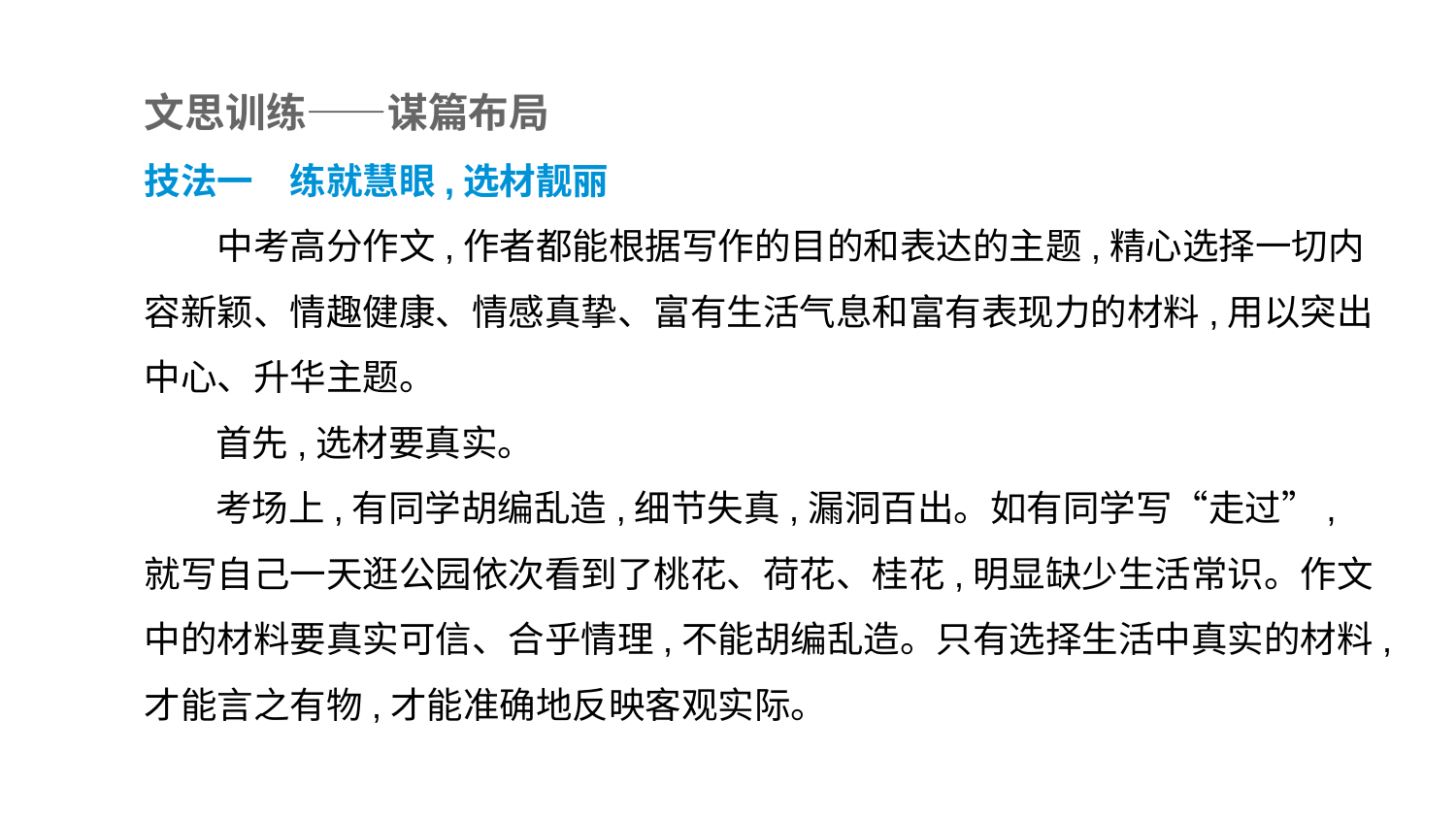

文思训练——谋篇布局
技法一　练就慧眼,选材靓丽
　　中考高分作文,作者都能根据写作的目的和表达的主题,精心选择一切内容新颖、情趣健康、情感真挚、富有生活气息和富有表现力的材料,用以突出中心、升华主题。
首先,选材要真实。
考场上,有同学胡编乱造,细节失真,漏洞百出。如有同学写“走过”,就写自己一天逛公园依次看到了桃花、荷花、桂花,明显缺少生活常识。作文中的材料要真实可信、合乎情理,不能胡编乱造。只有选择生活中真实的材料,才能言之有物,才能准确地反映客观实际。